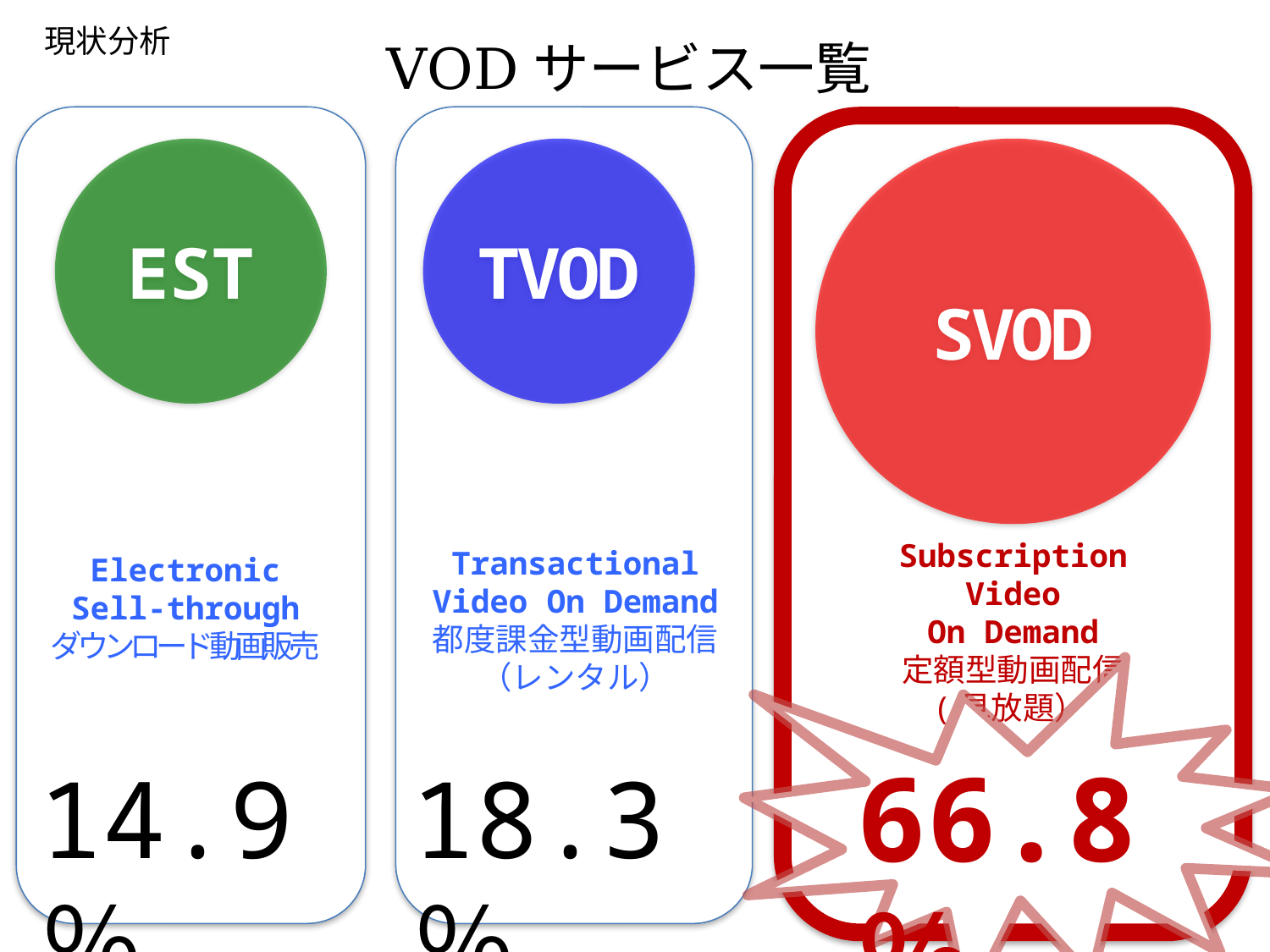

現状分析
VODサービス一覧

EST
TVOD
SVOD
Subscription Video
On Demand
定額型動画配信
(見放題）
Transactional
Video On Demand
都度課金型動画配信
（レンタル）
Electronic
Sell-through
ダウンロード動画販売

66.8％
18.3％
14.9％
5